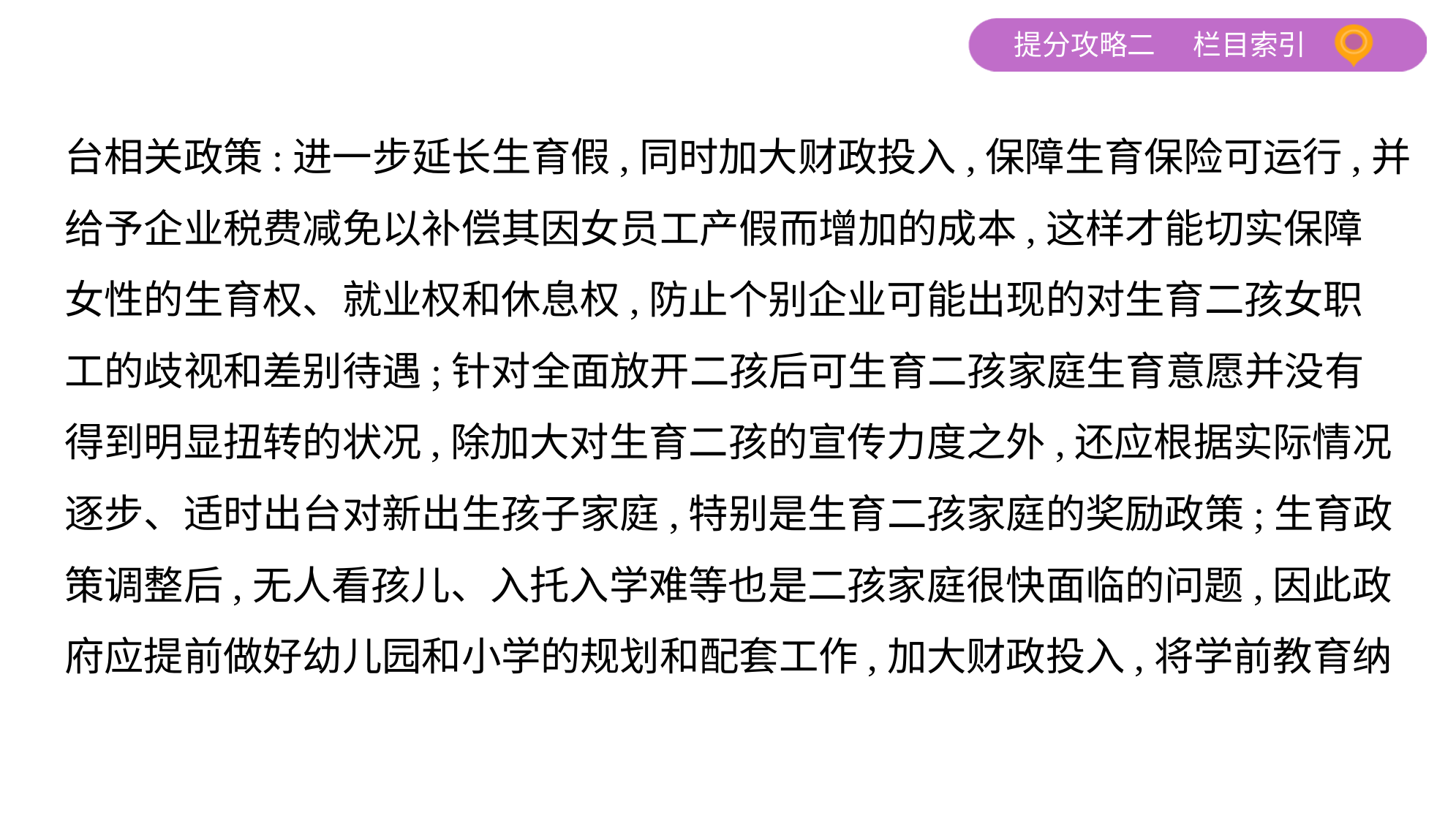

台相关政策:进一步延长生育假,同时加大财政投入,保障生育保险可运行,并
给予企业税费减免以补偿其因女员工产假而增加的成本,这样才能切实保障
女性的生育权、就业权和休息权,防止个别企业可能出现的对生育二孩女职
工的歧视和差别待遇;针对全面放开二孩后可生育二孩家庭生育意愿并没有
得到明显扭转的状况,除加大对生育二孩的宣传力度之外,还应根据实际情况
逐步、适时出台对新出生孩子家庭,特别是生育二孩家庭的奖励政策;生育政
策调整后,无人看孩儿、入托入学难等也是二孩家庭很快面临的问题,因此政
府应提前做好幼儿园和小学的规划和配套工作,加大财政投入,将学前教育纳